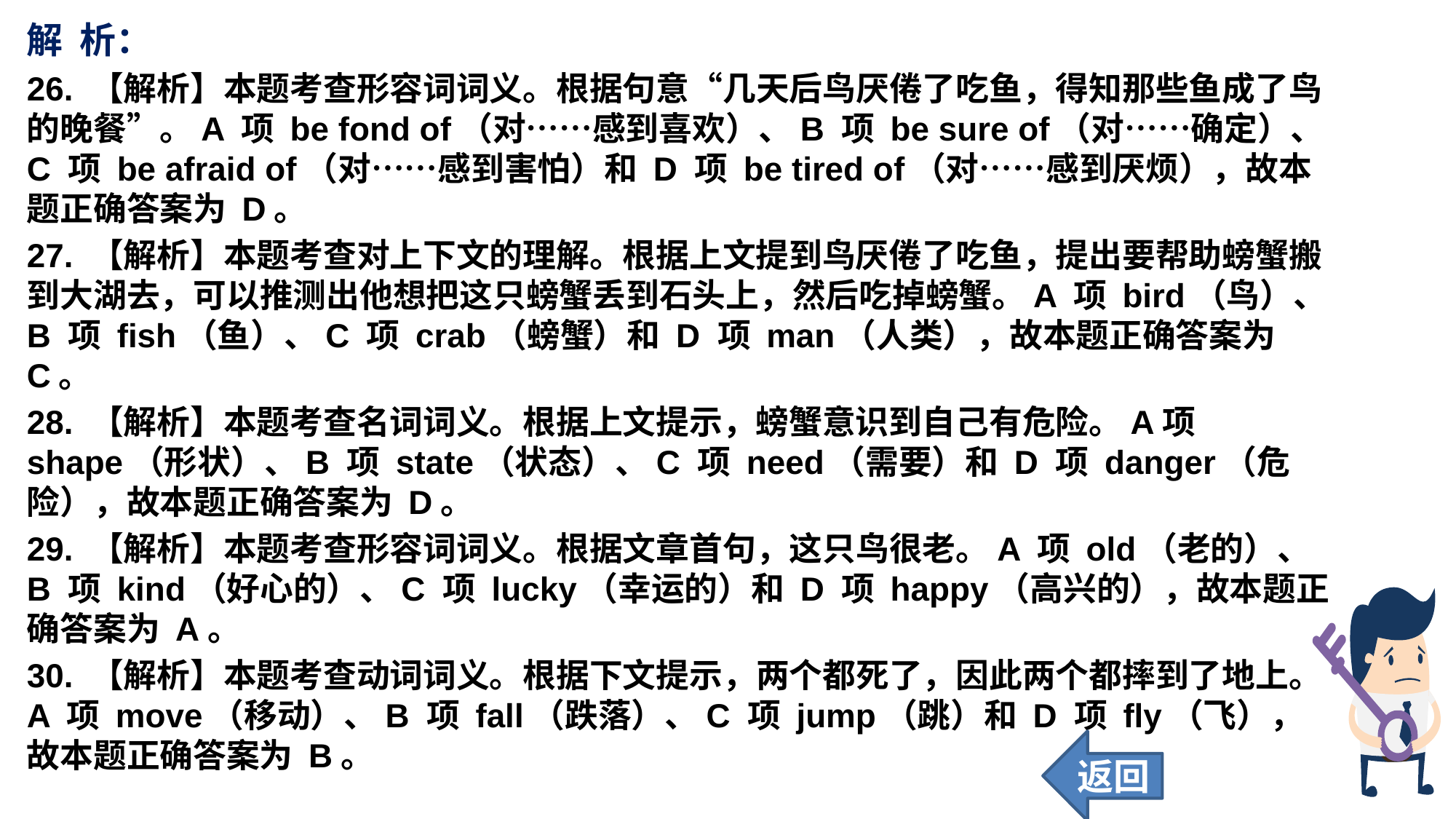

解  析：
26. 【解析】本题考查形容词词义。根据句意“几天后鸟厌倦了吃鱼，得知那些鱼成了鸟的晚餐”。A 项 be fond of（对……感到喜欢）、B 项 be sure of（对……确定）、C 项 be afraid of（对……感到害怕）和 D 项 be tired of（对……感到厌烦），故本题正确答案为 D。
27. 【解析】本题考查对上下文的理解。根据上文提到鸟厌倦了吃鱼，提出要帮助螃蟹搬到大湖去，可以推测出他想把这只螃蟹丢到石头上，然后吃掉螃蟹。A 项 bird（鸟）、B 项 fish（鱼）、C 项 crab（螃蟹）和 D 项 man（人类），故本题正确答案为 C。
28. 【解析】本题考查名词词义。根据上文提示，螃蟹意识到自己有危险。A项shape（形状）、B 项 state（状态）、C 项 need（需要）和 D 项 danger（危险），故本题正确答案为 D。
29. 【解析】本题考查形容词词义。根据文章首句，这只鸟很老。A 项 old（老的）、B 项 kind（好心的）、C 项 lucky（幸运的）和 D 项 happy（高兴的），故本题正确答案为 A。
30. 【解析】本题考查动词词义。根据下文提示，两个都死了，因此两个都摔到了地上。A 项 move（移动）、B 项 fall（跌落）、C 项 jump（跳）和 D 项 fly（飞），故本题正确答案为 B。

返回
27